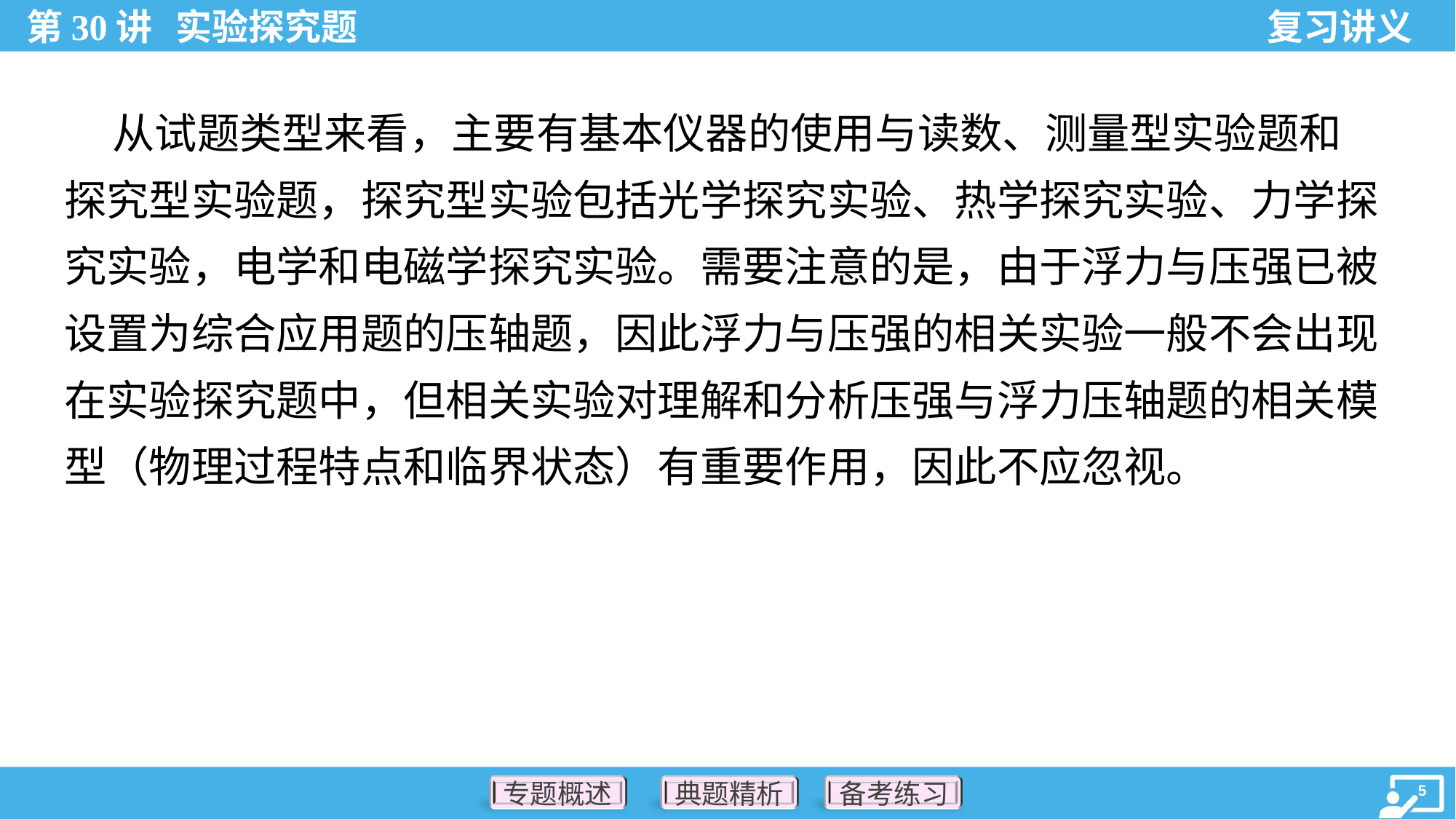

从试题类型来看，主要有基本仪器的使用与读数、测量型实验题和
探究型实验题，探究型实验包括光学探究实验、热学探究实验、力学探
究实验，电学和电磁学探究实验。需要注意的是，由于浮力与压强已被
设置为综合应用题的压轴题，因此浮力与压强的相关实验一般不会出现
在实验探究题中，但相关实验对理解和分析压强与浮力压轴题的相关模
型（物理过程特点和临界状态）有重要作用，因此不应忽视。